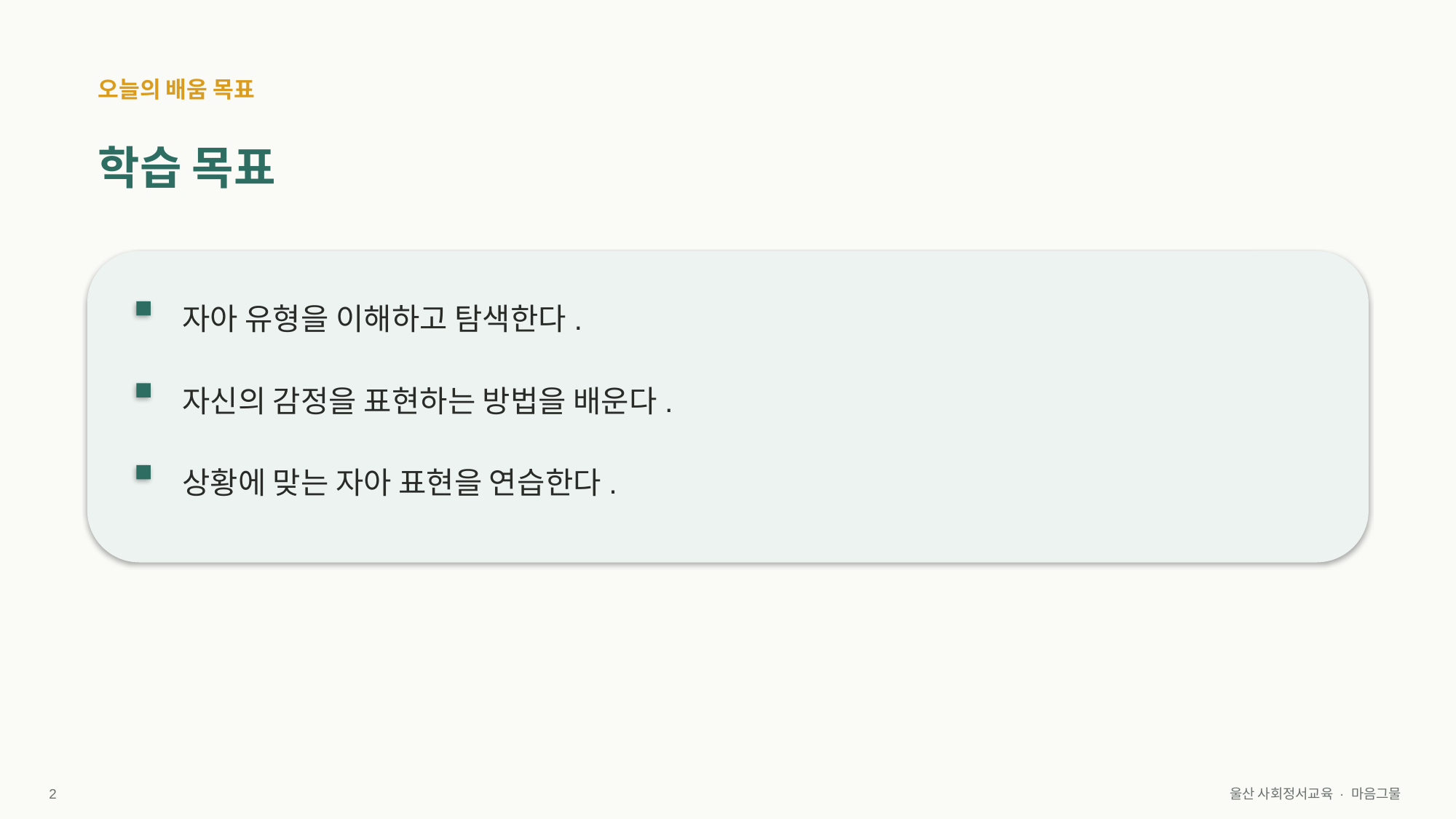

오늘의 배움 목표
학습 목표

자아 유형을 이해하고 탐색한다.

자신의 감정을 표현하는 방법을 배운다.

상황에 맞는 자아 표현을 연습한다.

2
울산 사회정서교육 · 마음그물